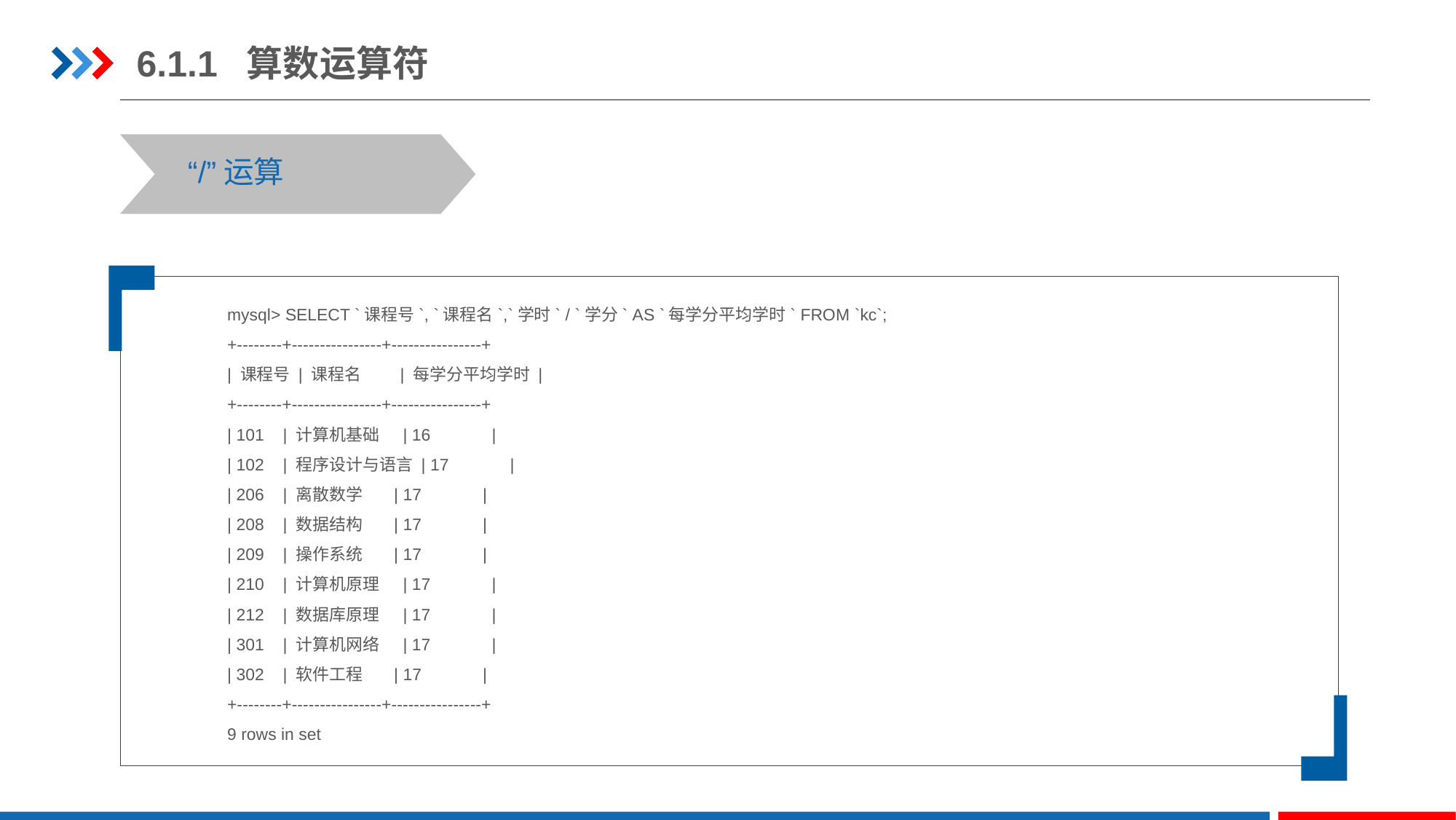

6.1.1  算数运算符

“/”运算

mysql> SELECT `课程号`, `课程名`,`学时` / `学分` AS `每学分平均学时` FROM `kc`;
+--------+----------------+----------------+
| 课程号 | 课程名         | 每学分平均学时 |
+--------+----------------+----------------+
| 101    | 计算机基础     | 16             |
| 102    | 程序设计与语言 | 17             |
| 206    | 离散数学       | 17             |
| 208    | 数据结构       | 17             |
| 209    | 操作系统       | 17             |
| 210    | 计算机原理     | 17             |
| 212    | 数据库原理     | 17             |
| 301    | 计算机网络     | 17             |
| 302    | 软件工程       | 17             |
+--------+----------------+----------------+
9 rows in set